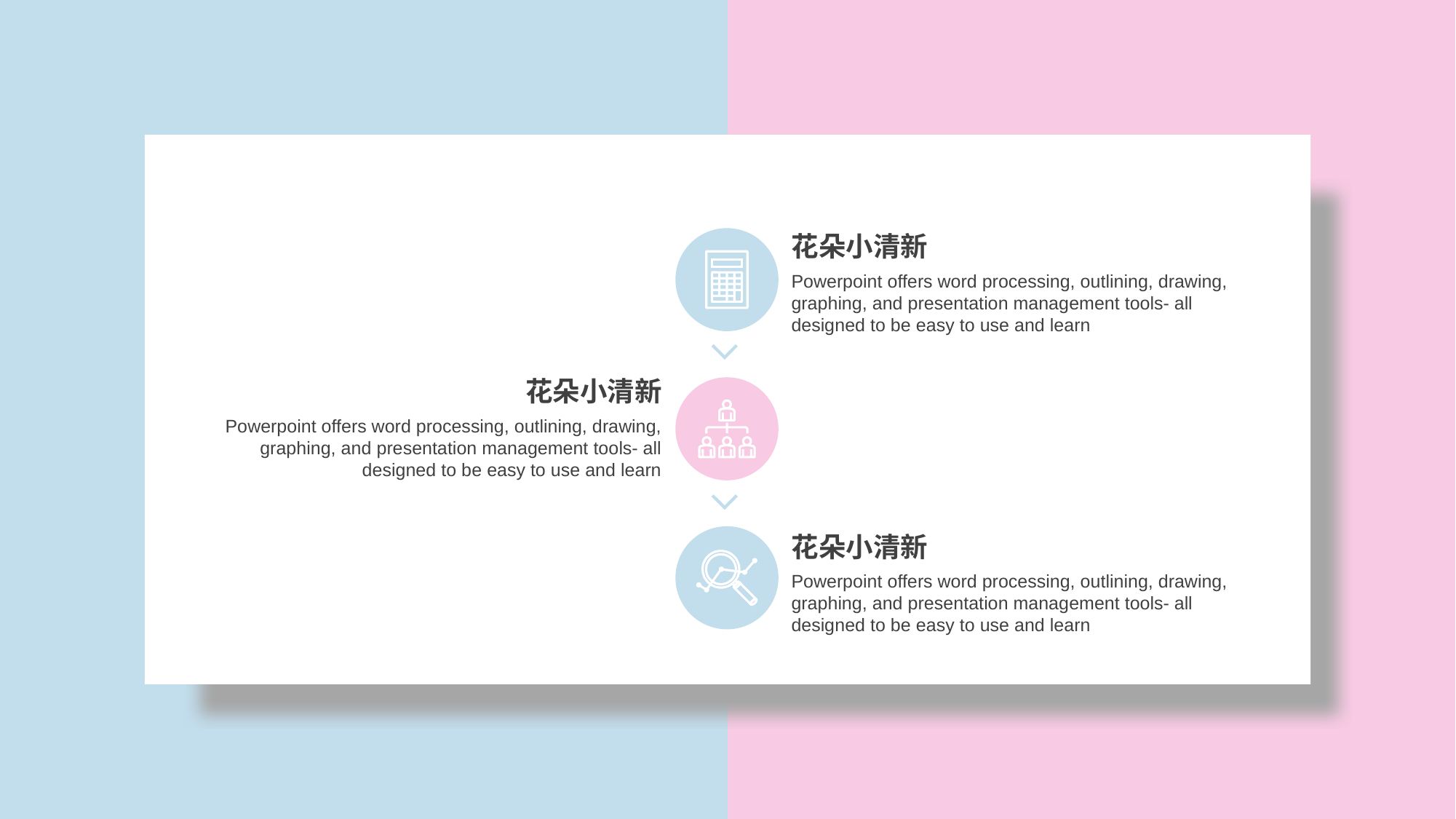

花朵小清新

Powerpoint offers word processing, outlining, drawing, graphing, and presentation management tools- all designed to be easy to use and learn
花朵小清新

Powerpoint offers word processing, outlining, drawing, graphing, and presentation management tools- all designed to be easy to use and learn

花朵小清新
Powerpoint offers word processing, outlining, drawing, graphing, and presentation management tools- all designed to be easy to use and learn